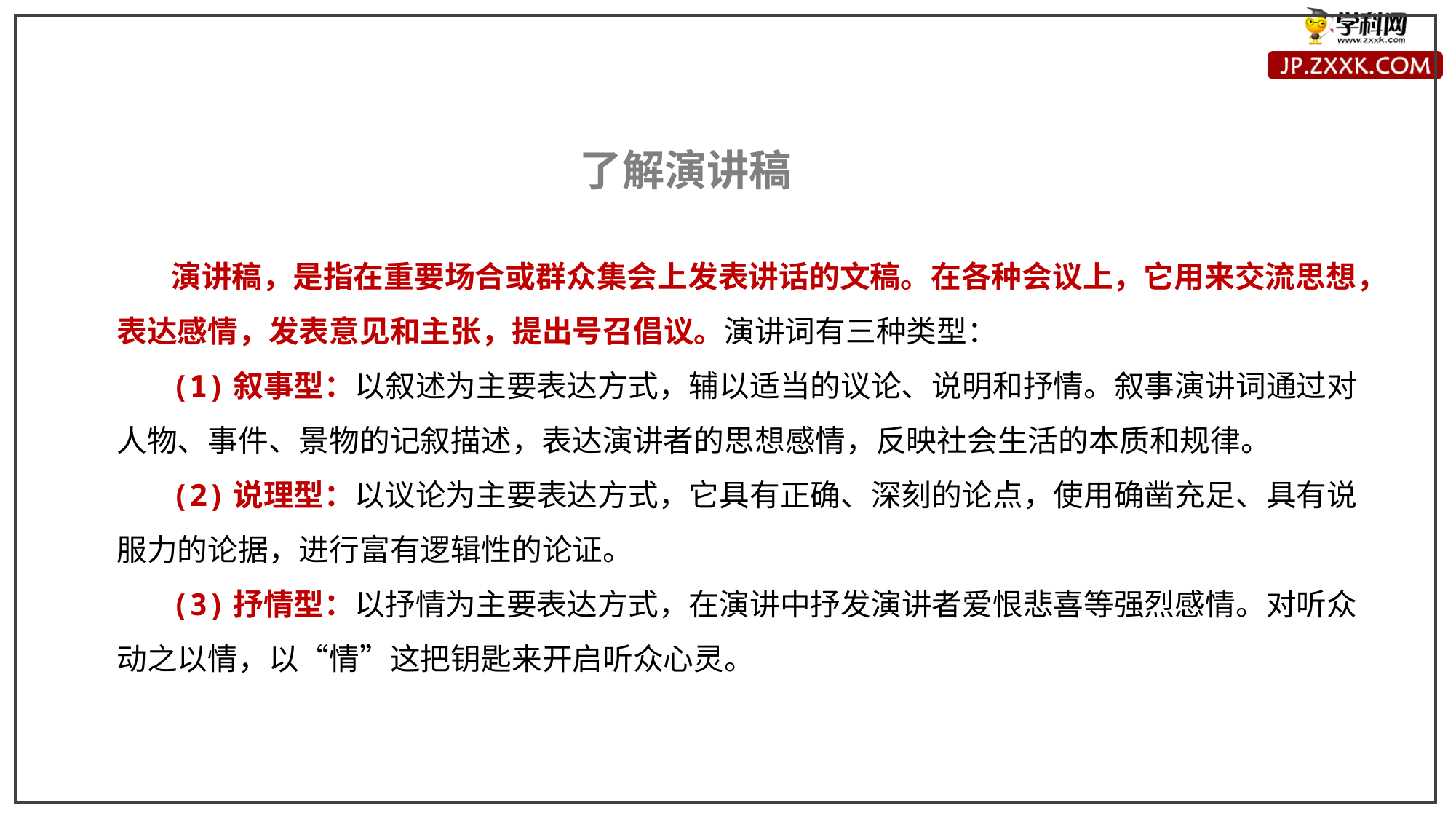

了解演讲稿
演讲稿，是指在重要场合或群众集会上发表讲话的文稿。在各种会议上，它用来交流思想，表达感情，发表意见和主张，提出号召倡议。演讲词有三种类型：
(1)叙事型：以叙述为主要表达方式，辅以适当的议论、说明和抒情。叙事演讲词通过对人物、事件、景物的记叙描述，表达演讲者的思想感情，反映社会生活的本质和规律。
(2)说理型：以议论为主要表达方式，它具有正确、深刻的论点，使用确凿充足、具有说服力的论据，进行富有逻辑性的论证。
(3)抒情型：以抒情为主要表达方式，在演讲中抒发演讲者爱恨悲喜等强烈感情。对听众动之以情，以“情”这把钥匙来开启听众心灵。